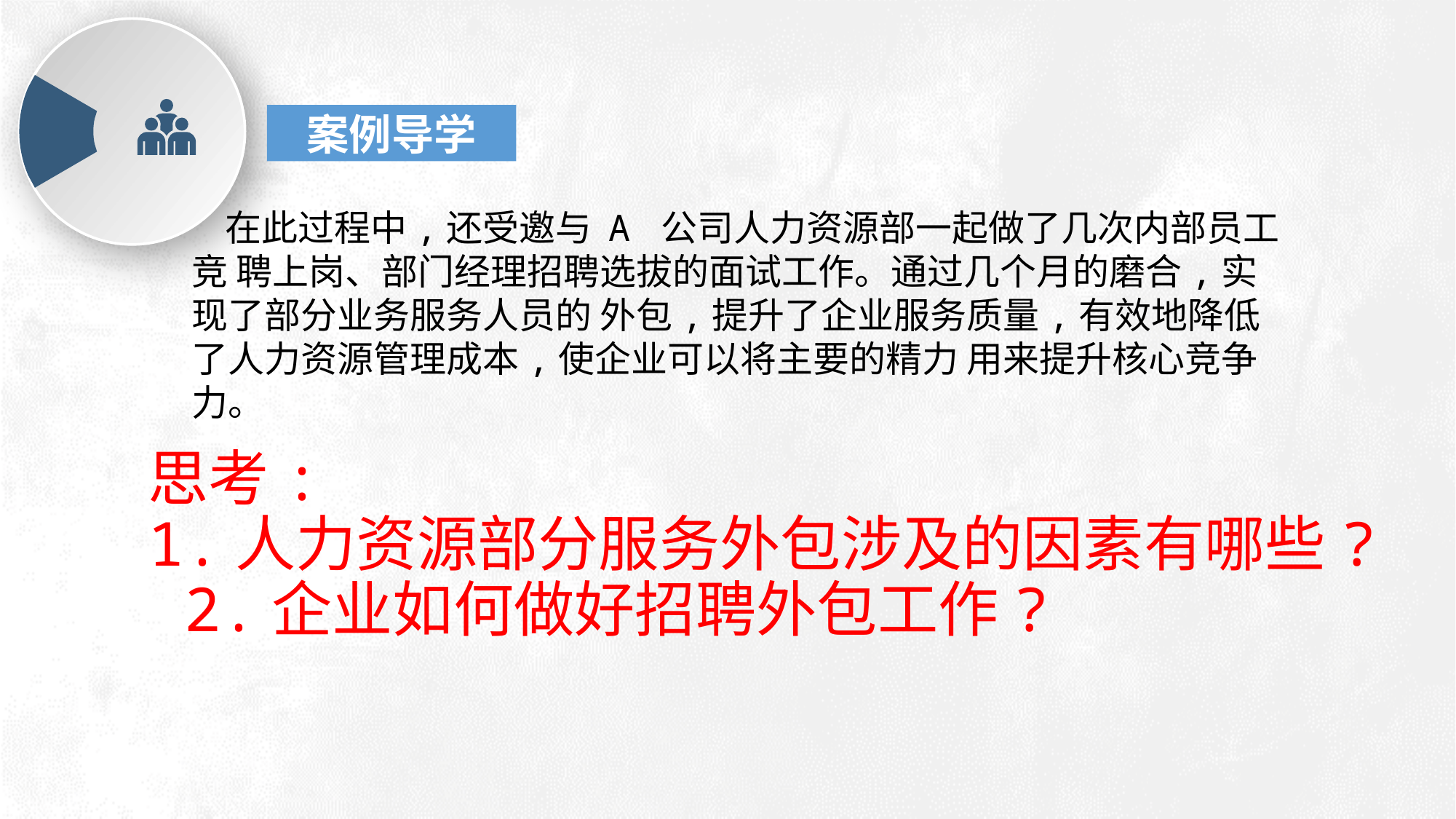

案例导学
   在此过程中,还受邀与 A 公司人力资源部一起做了几次内部员工竞 聘上岗、部门经理招聘选拔的面试工作。通过几个月的磨合,实现了部分业务服务人员的 外包,提升了企业服务质量,有效地降低了人力资源管理成本,使企业可以将主要的精力 用来提升核心竞争力。
# 思考: 1.人力资源部分服务外包涉及的因素有哪些? 2.企业如何做好招聘外包工作?